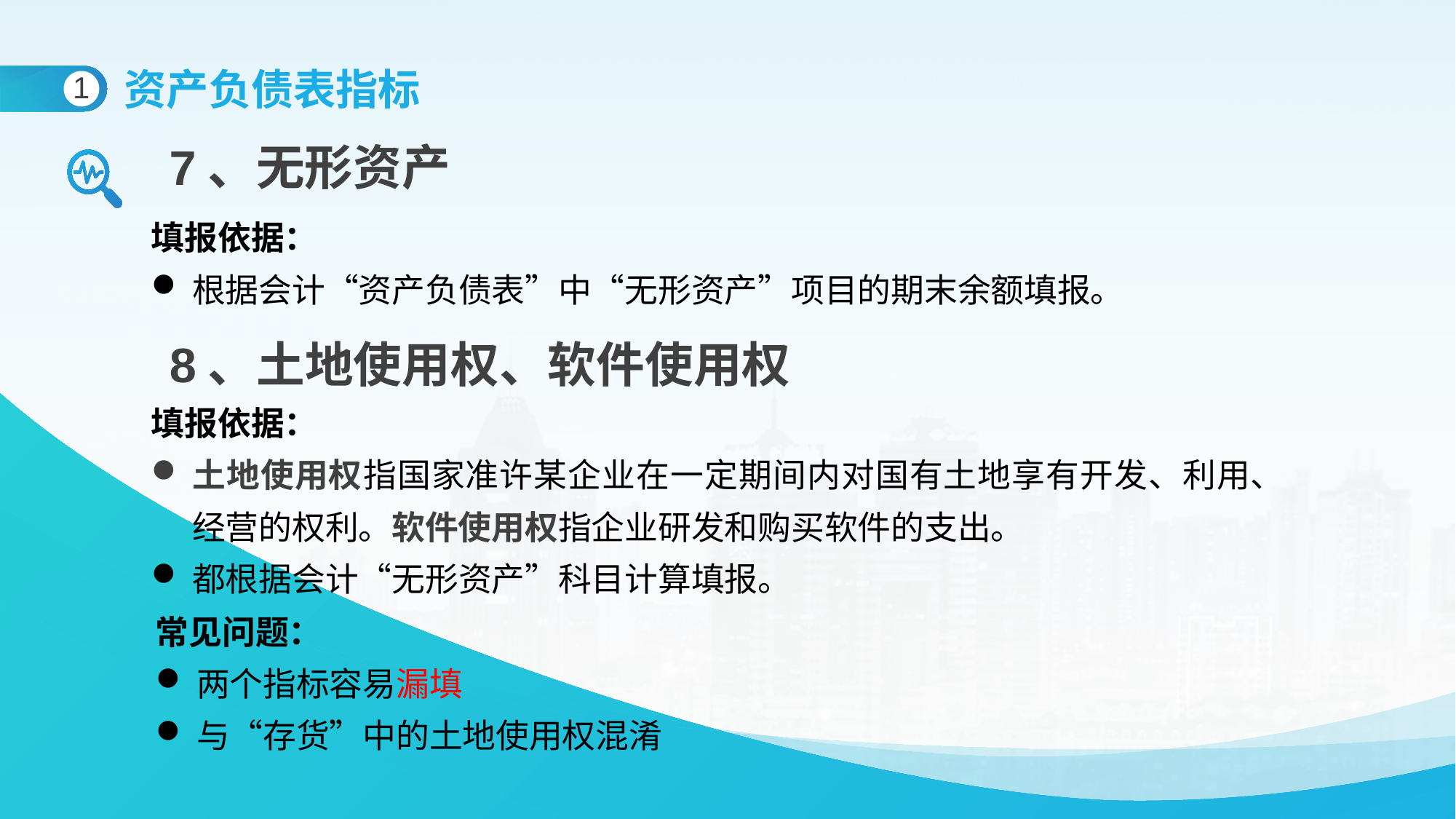

资产负债表指标
1
7、无形资产

填报依据：
根据会计“资产负债表”中“无形资产”项目的期末余额填报。
8、土地使用权、软件使用权
填报依据：
土地使用权指国家准许某企业在一定期间内对国有土地享有开发、利用、经营的权利。软件使用权指企业研发和购买软件的支出。
都根据会计“无形资产”科目计算填报。
常见问题：
两个指标容易漏填
与“存货”中的土地使用权混淆